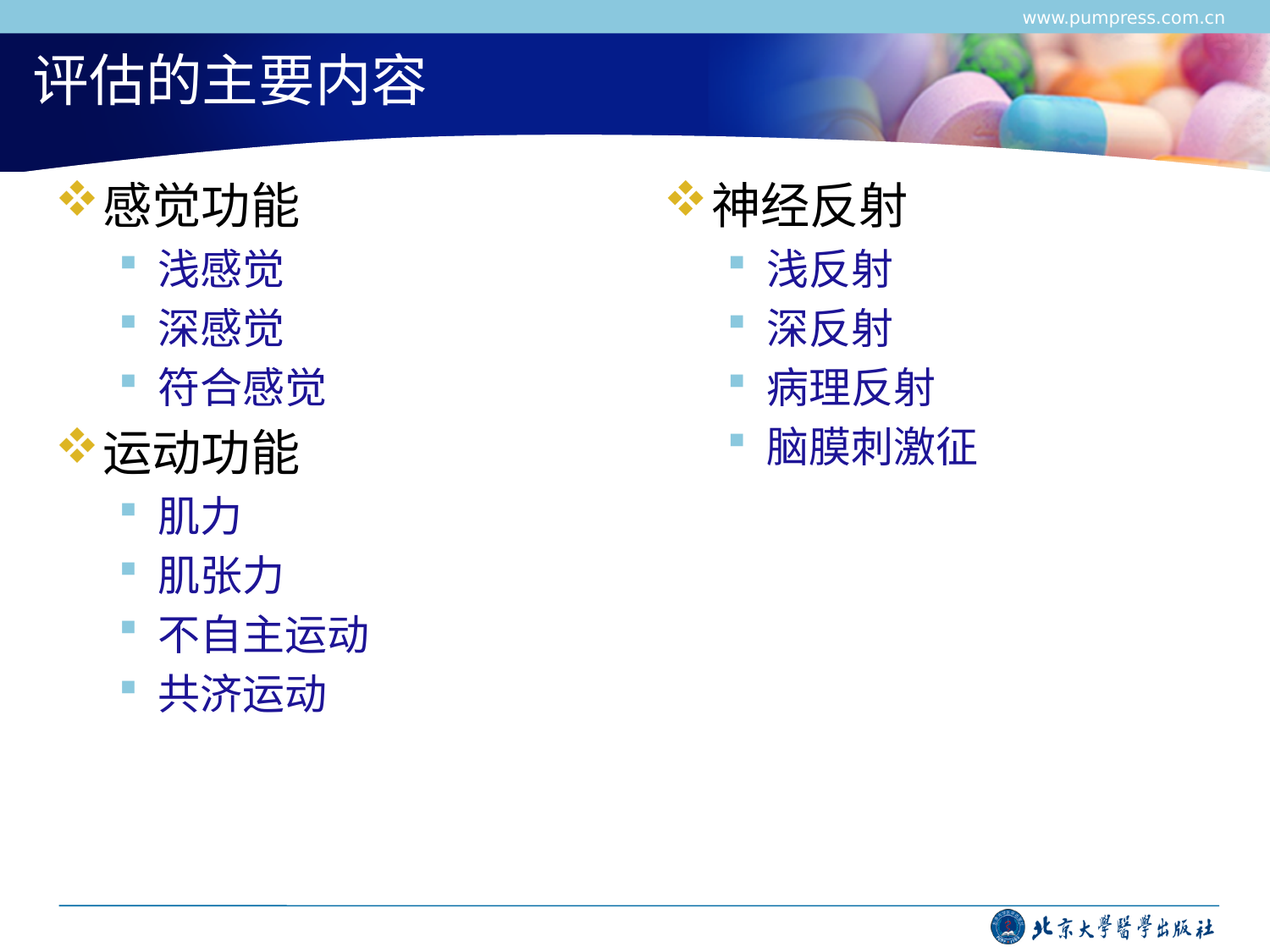

www.pumpress.com.cn
# 评估的主要内容
感觉功能
浅感觉
深感觉
符合感觉
运动功能
肌力
肌张力
不自主运动
共济运动
神经反射
浅反射
深反射
病理反射
脑膜刺激征